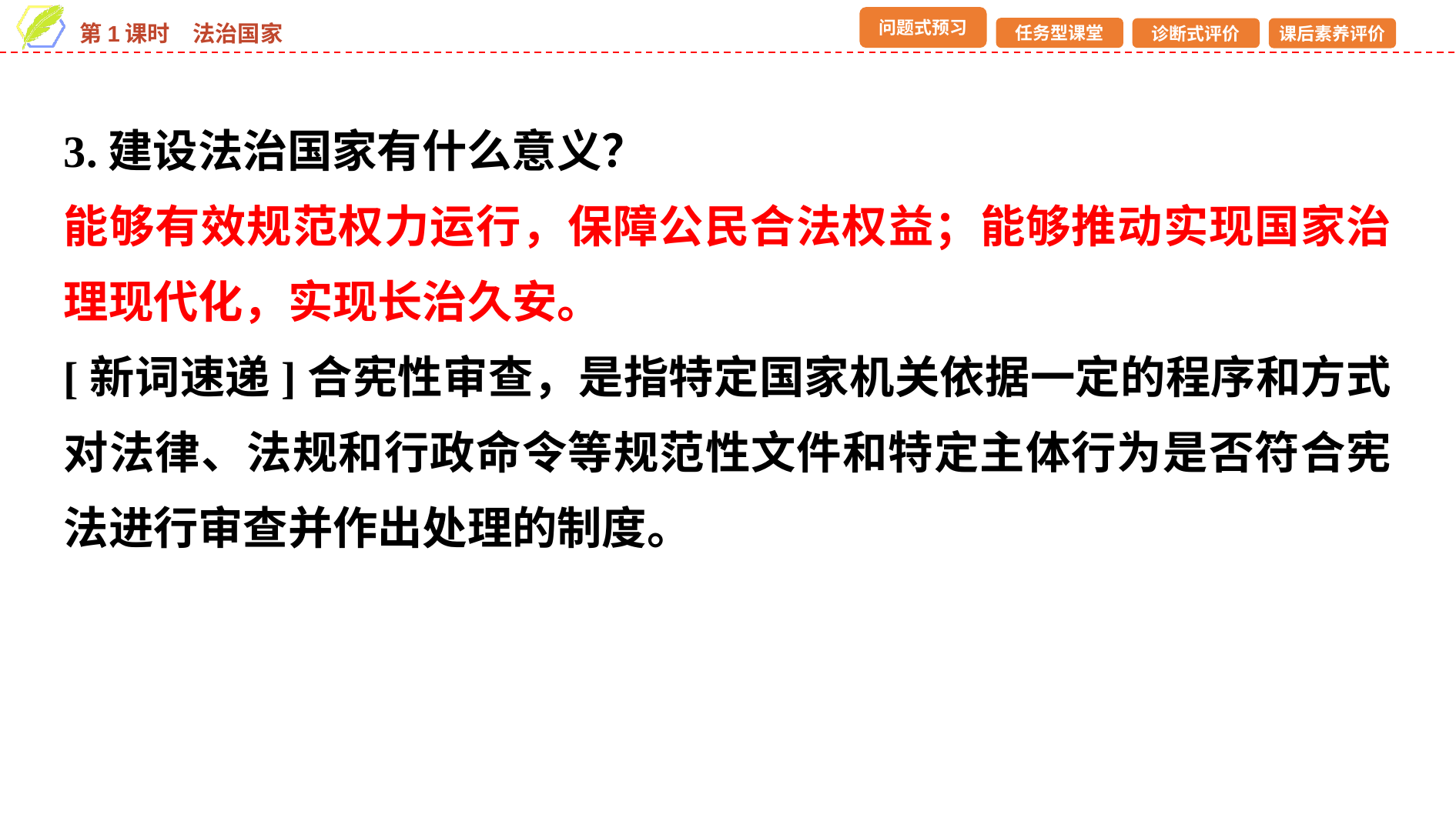

3.建设法治国家有什么意义？
能够有效规范权力运行，保障公民合法权益；能够推动实现国家治理现代化，实现长治久安。
[新词速递]合宪性审查，是指特定国家机关依据一定的程序和方式对法律、法规和行政命令等规范性文件和特定主体行为是否符合宪法进行审查并作出处理的制度。